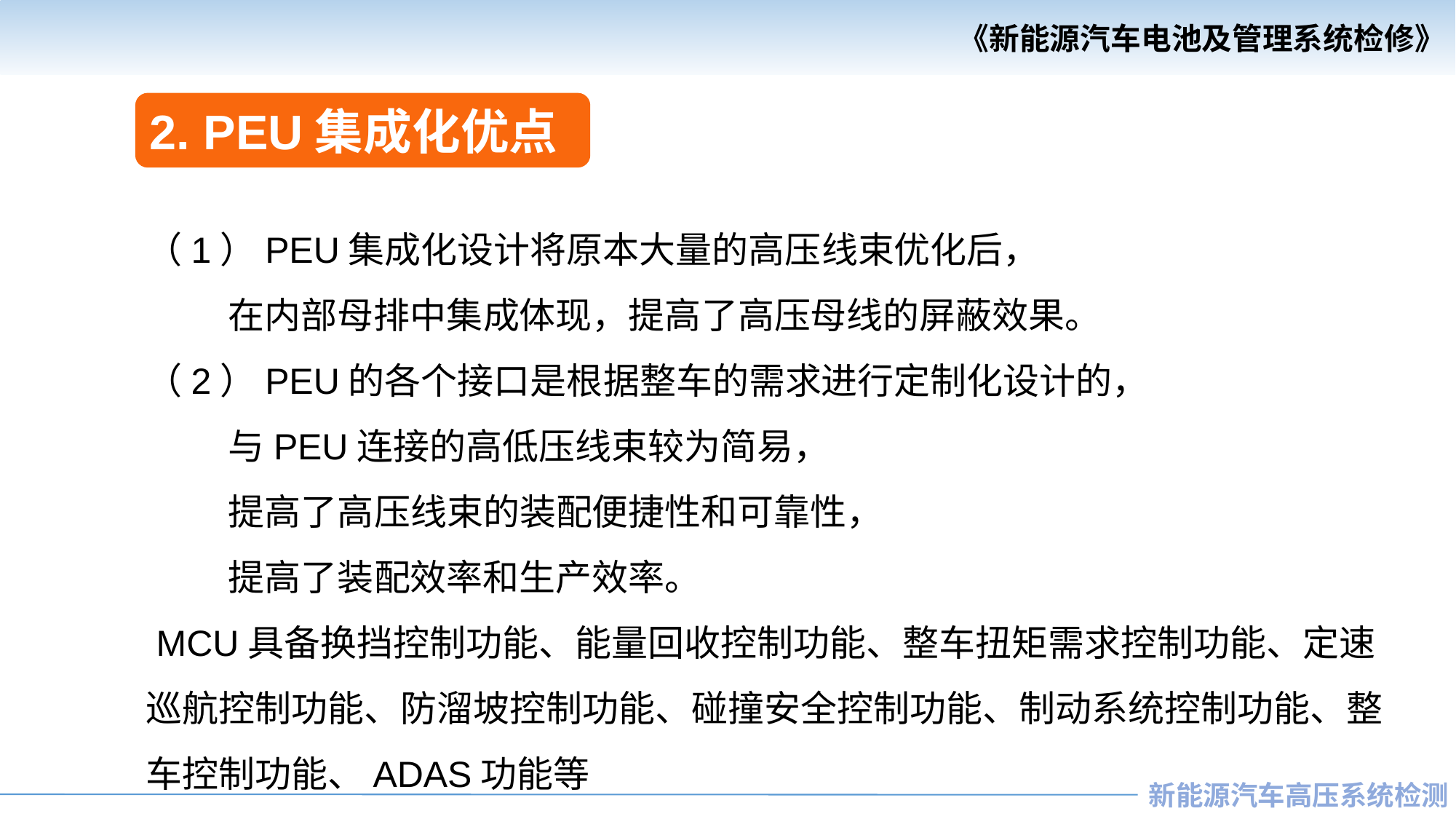

2. PEU集成化优点
（1）PEU集成化设计将原本大量的高压线束优化后，
         在内部母排中集成体现，提高了高压母线的屏蔽效果。
（2）PEU的各个接口是根据整车的需求进行定制化设计的，
         与PEU连接的高低压线束较为简易，
         提高了高压线束的装配便捷性和可靠性，
         提高了装配效率和生产效率。
 MCU具备换挡控制功能、能量回收控制功能、整车扭矩需求控制功能、定速巡航控制功能、防溜坡控制功能、碰撞安全控制功能、制动系统控制功能、整车控制功能、ADAS功能等